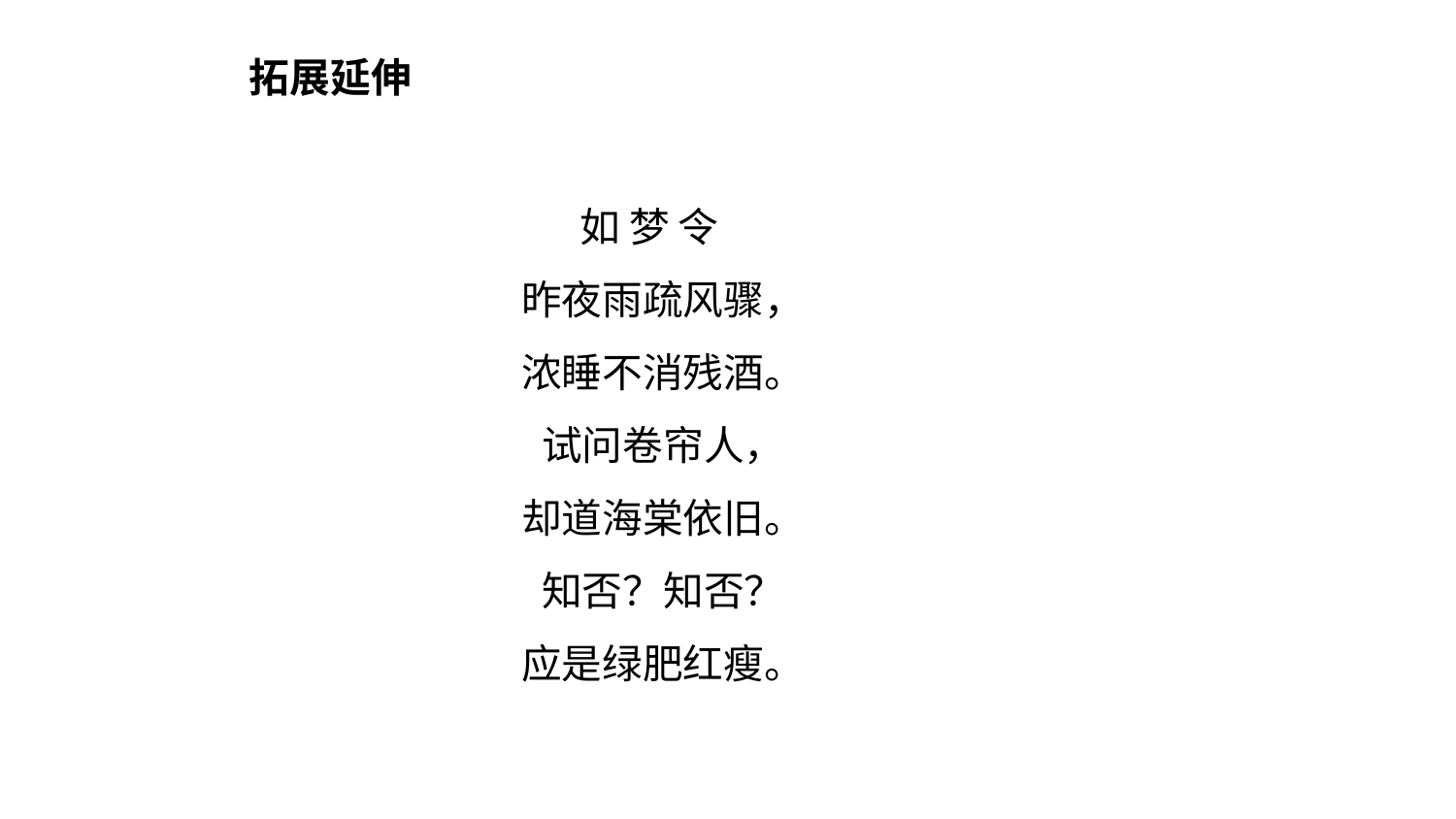

拓展延伸
如 梦 令
 昨夜雨疏风骤，
 浓睡不消残酒。
 试问卷帘人，
 却道海棠依旧。
 知否？知否？
 应是绿肥红瘦。